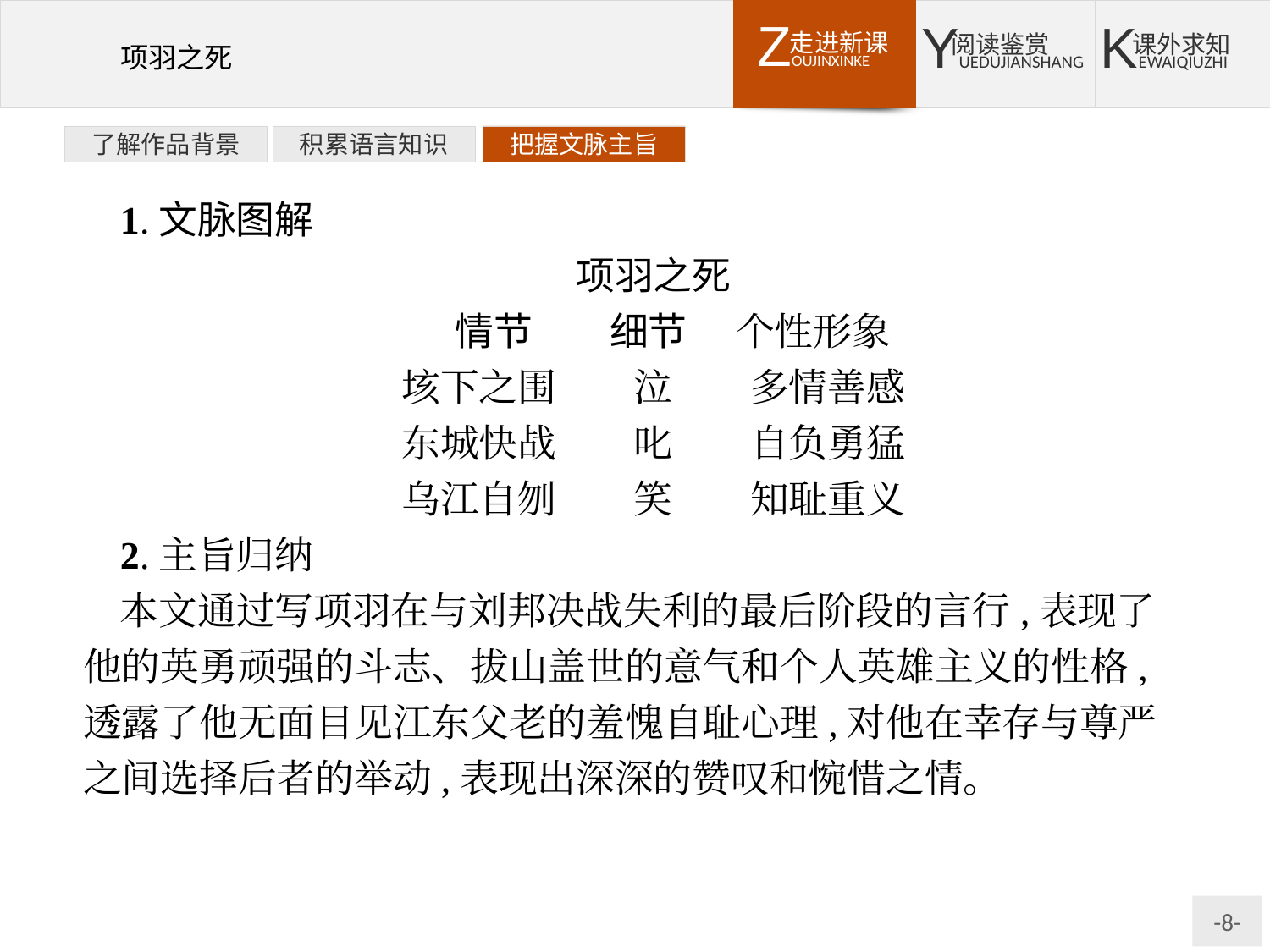

了解作品背景
积累语言知识
把握文脉主旨
1.文脉图解
项羽之死
　情节　　细节　 个性形象
垓下之围　　泣　　多情善感
东城快战　　叱　　自负勇猛
乌江自刎　　笑　　知耻重义
2.主旨归纳
本文通过写项羽在与刘邦决战失利的最后阶段的言行,表现了他的英勇顽强的斗志、拔山盖世的意气和个人英雄主义的性格,透露了他无面目见江东父老的羞愧自耻心理,对他在幸存与尊严之间选择后者的举动,表现出深深的赞叹和惋惜之情。